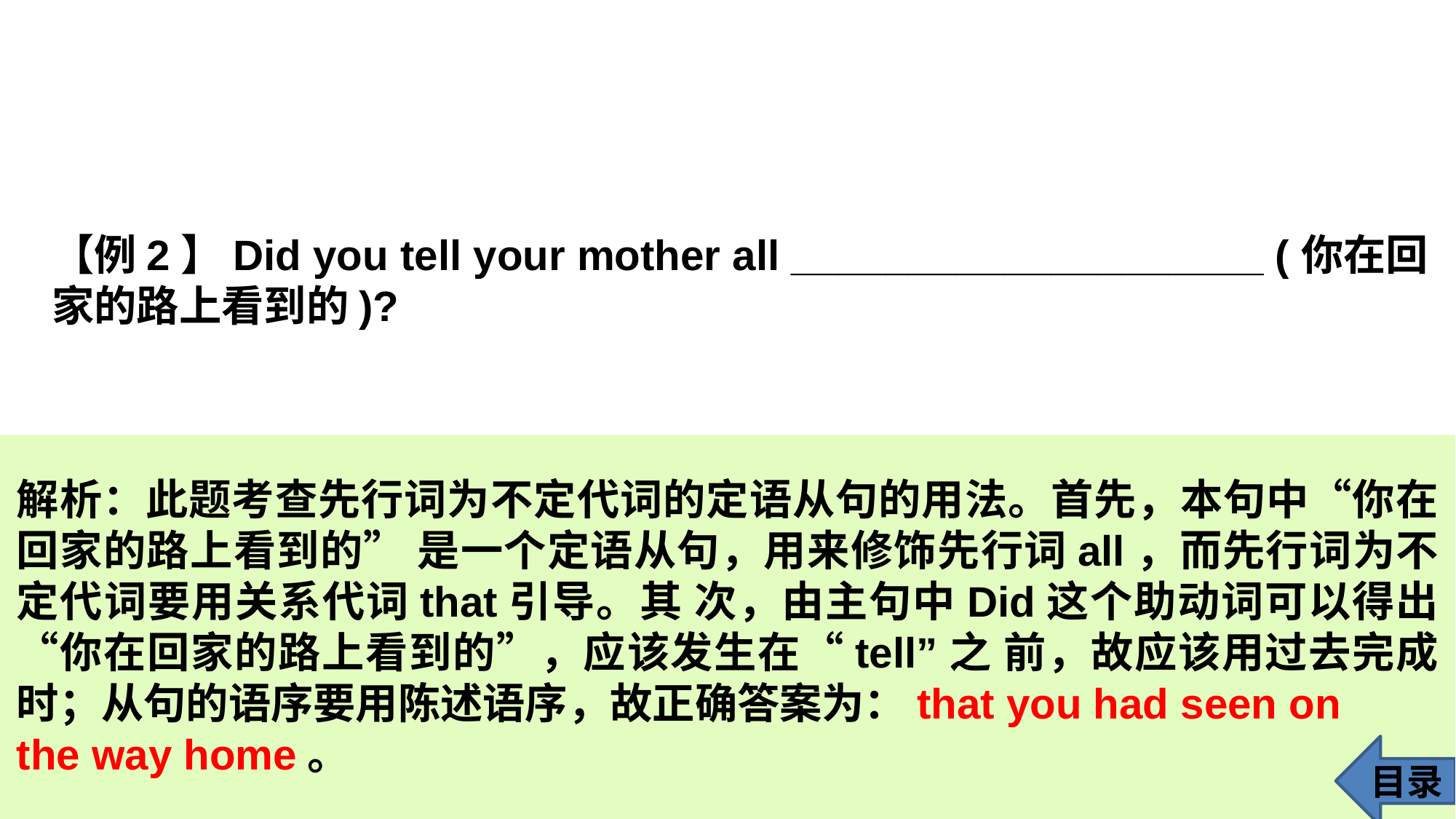

【例2】Did you tell your mother all ____________________ (你在回家的路上看到的)?

解析：此题考查先行词为不定代词的定语从句的用法。首先，本句中“你在回家的路上看到的” 是一个定语从句，用来修饰先行词all，而先行词为不定代词要用关系代词that引导。其 次，由主句中Did这个助动词可以得出“你在回家的路上看到的”，应该发生在“tell”之 前，故应该用过去完成时；从句的语序要用陈述语序，故正确答案为：that you had seen on
the way home。
目录
20